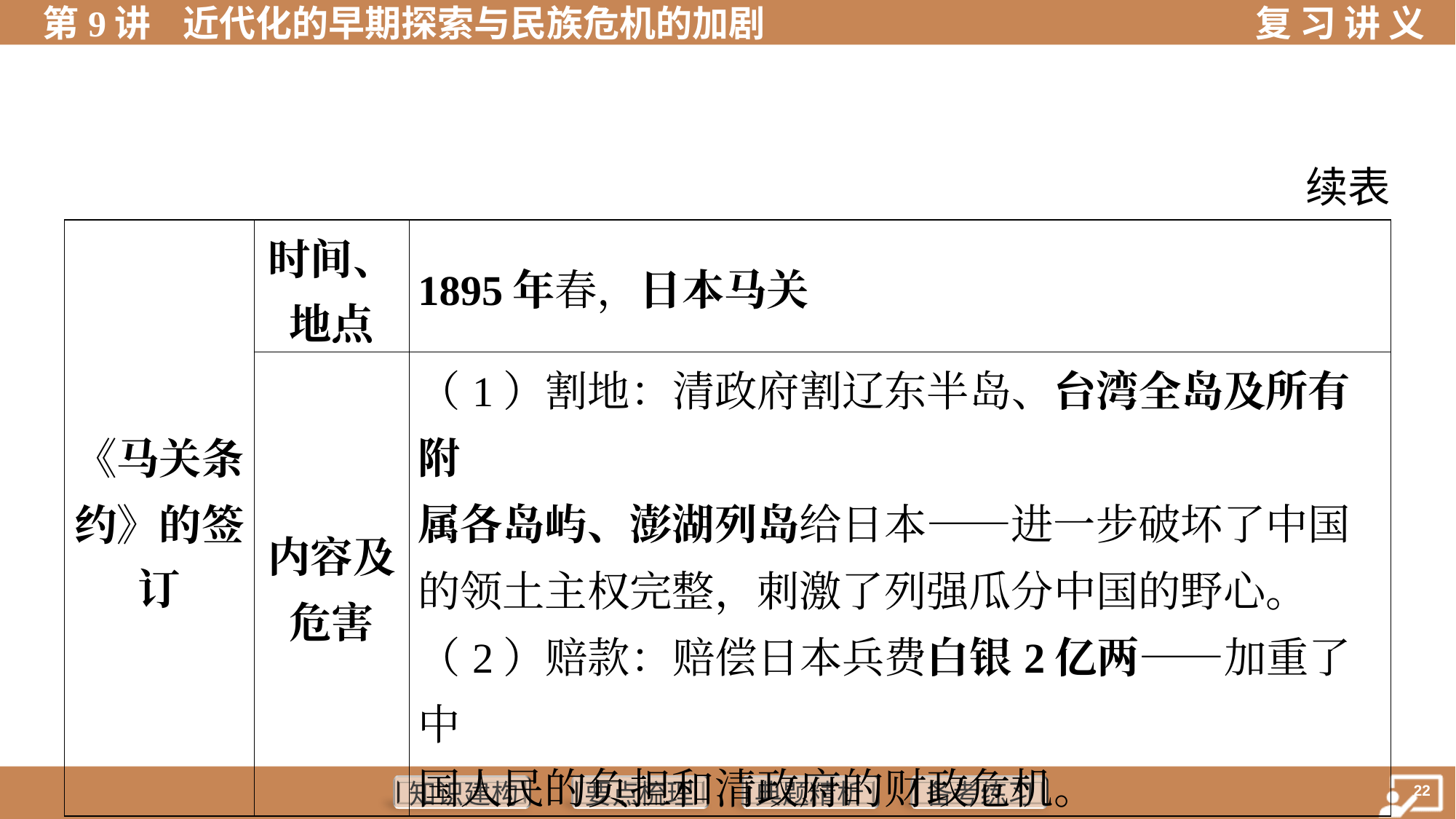

续表
| 《马关条 约》的签 订 | 时间、 地点 | 1895年春，日本马关 |  |
| --- | --- | --- | --- |
|  | 内容及 危害 | （1）割地：清政府割辽东半岛、台湾全岛及所有附 属各岛屿、澎湖列岛给日本——进一步破坏了中国 的领土主权完整，刺激了列强瓜分中国的野心。 （2）赔款：赔偿日本兵费白银2亿两——加重了中 国人民的负担和清政府的财政危机。 |  |